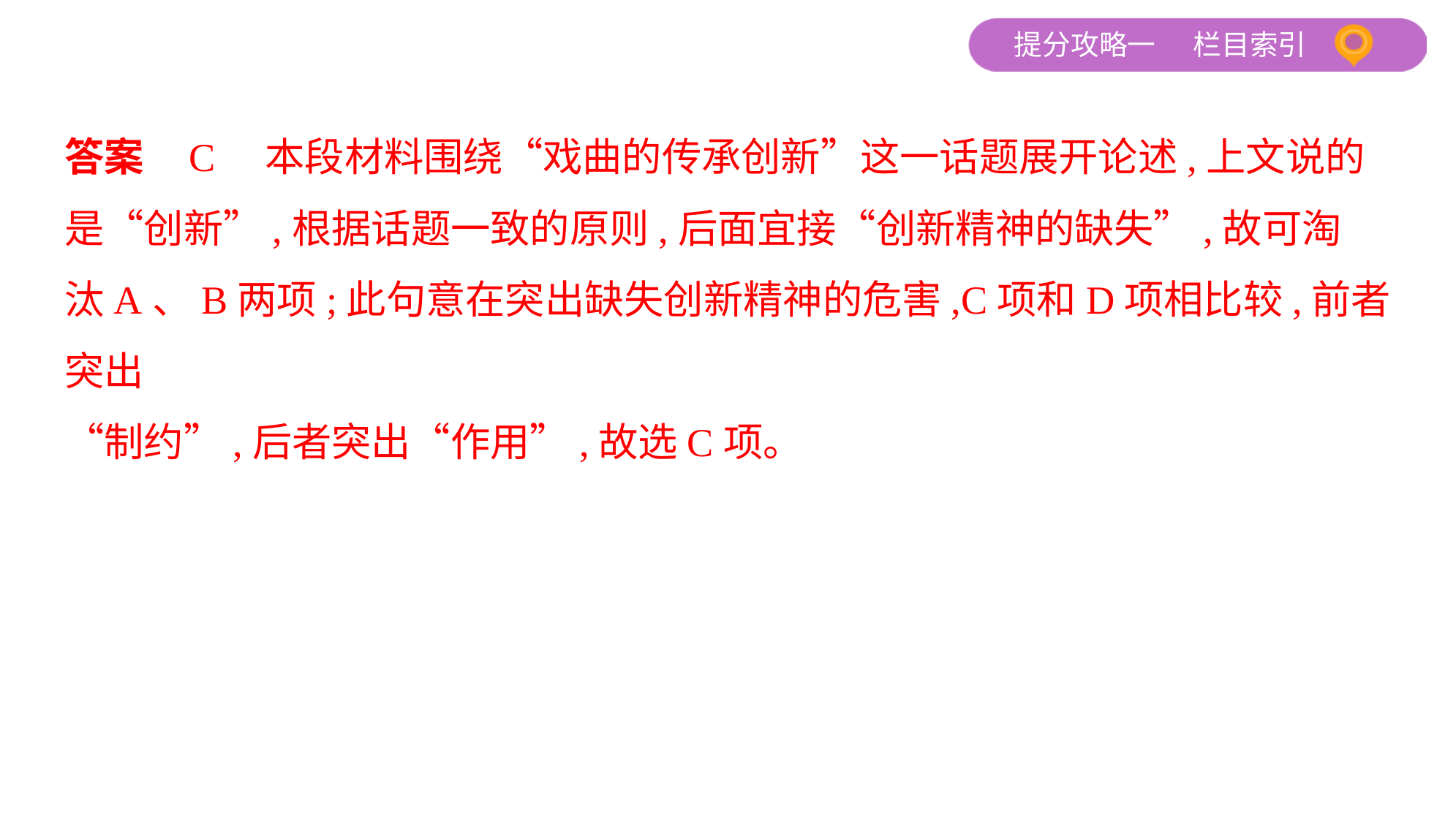

答案    C　本段材料围绕“戏曲的传承创新”这一话题展开论述,上文说的
是“创新”,根据话题一致的原则,后面宜接“创新精神的缺失”,故可淘
汰A、B两项;此句意在突出缺失创新精神的危害,C项和D项相比较,前者突出
“制约”,后者突出“作用”,故选C项。